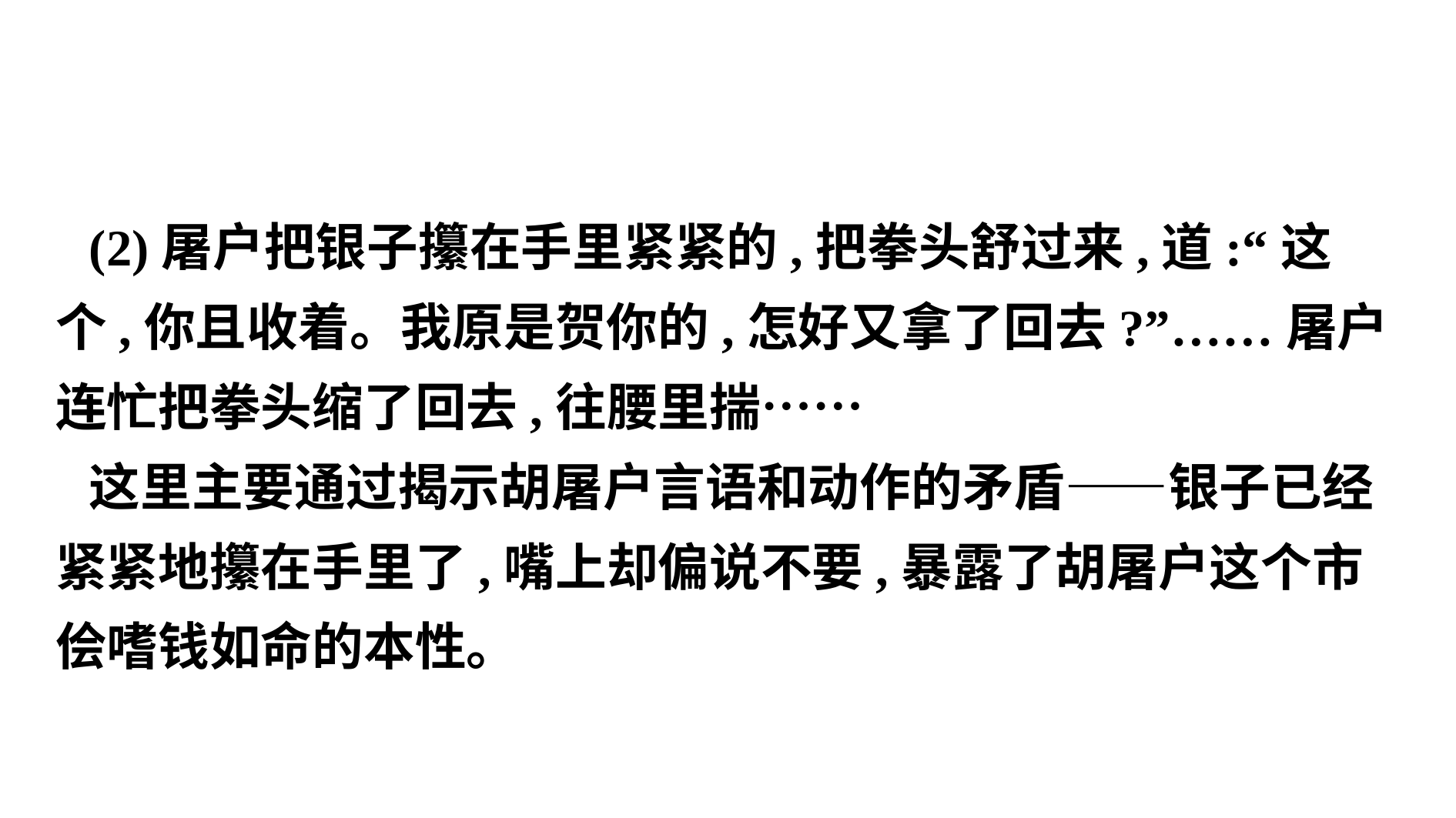

(2)屠户把银子攥在手里紧紧的,把拳头舒过来,道:“这个,你且收着。我原是贺你的,怎好又拿了回去?”……屠户连忙把拳头缩了回去,往腰里揣……
这里主要通过揭示胡屠户言语和动作的矛盾——银子已经紧紧地攥在手里了,嘴上却偏说不要,暴露了胡屠户这个市侩嗜钱如命的本性。